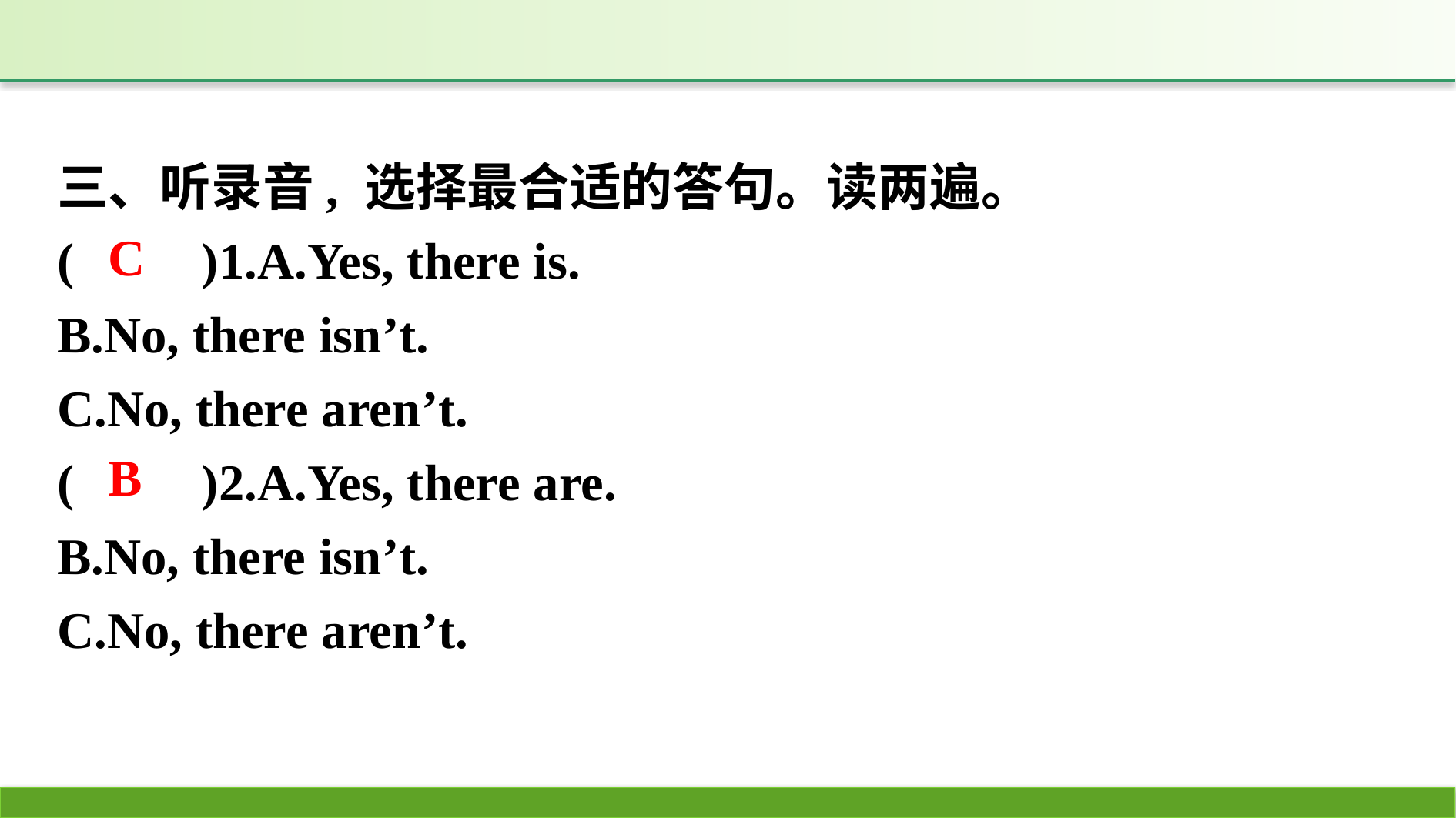

三、听录音, 选择最合适的答句。读两遍。
(　　)1.A.Yes, there is.
B.No, there isn’t.
C.No, there aren’t.
(　　)2.A.Yes, there are.
B.No, there isn’t.
C.No, there aren’t.
C
B